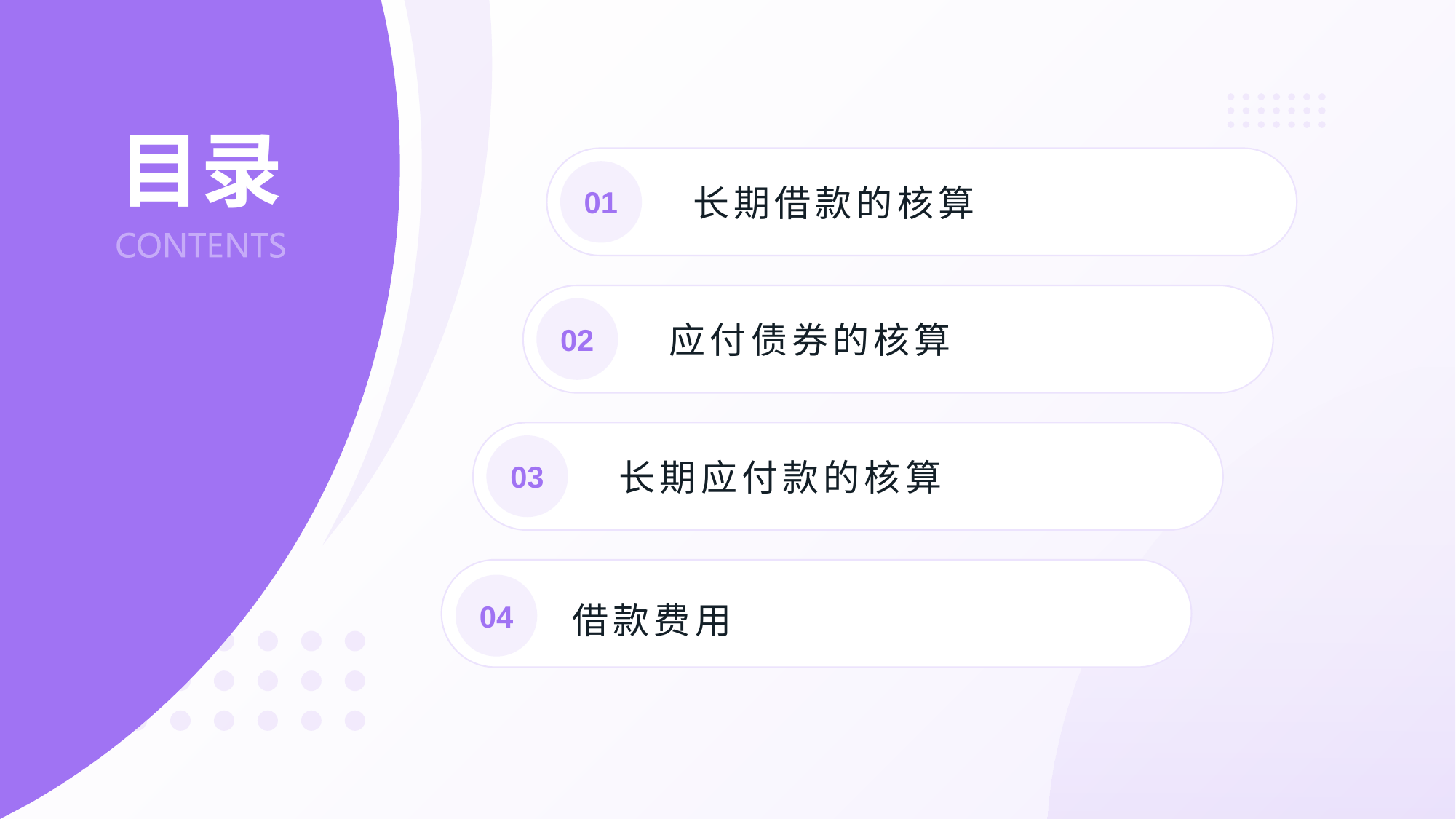

# 目录

01
长期借款的核算

02
应付债券的核算

03
长期应付款的核算

04
借款费用